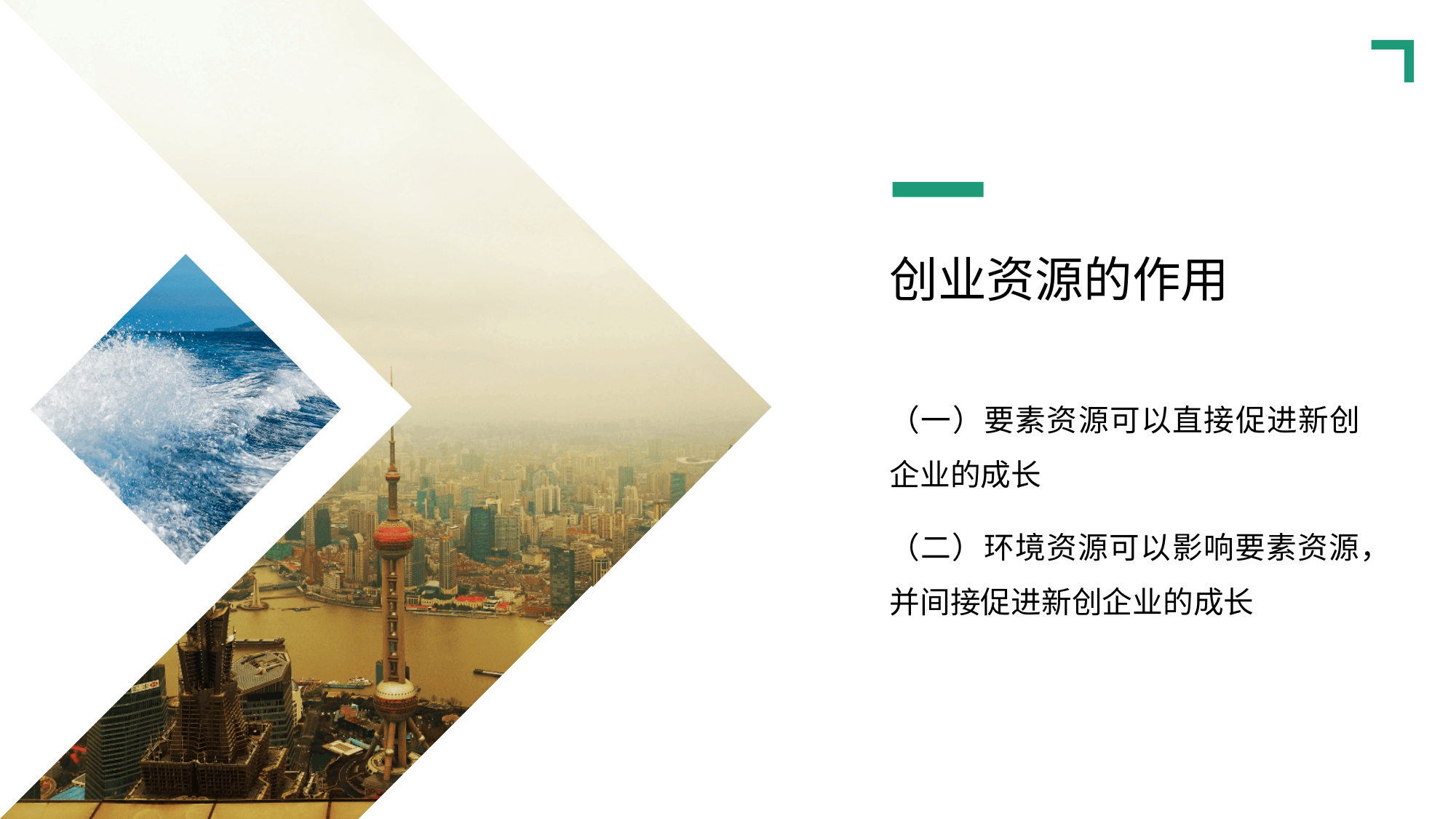

创业资源的作用

（一）要素资源可以直接促进新创企业的成长
（二）环境资源可以影响要素资源，并间接促进新创企业的成长